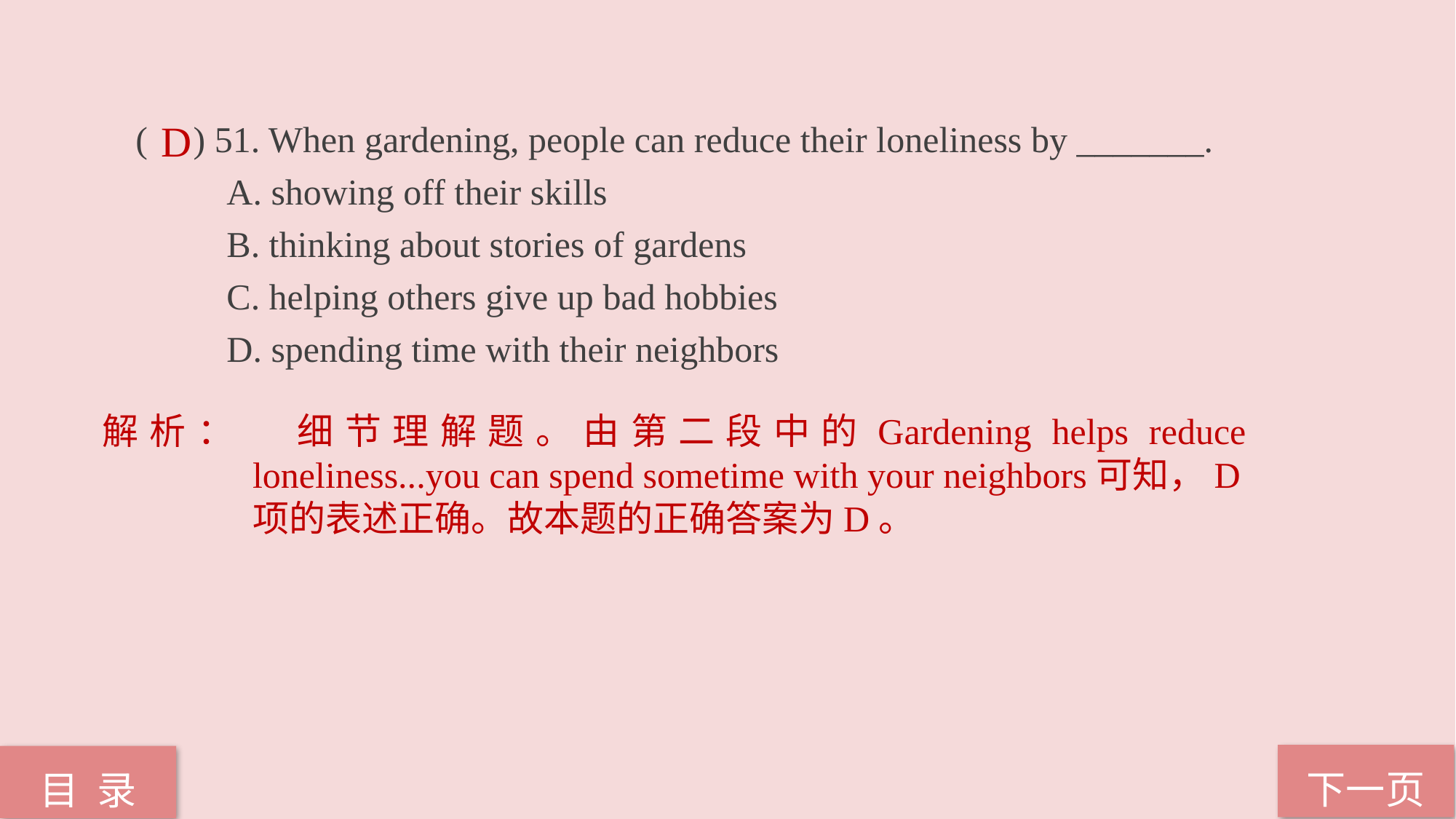

(     ) 51. When gardening, people can reduce their loneliness by _______.
          A. showing off their skills
          B. thinking about stories of gardens
          C. helping others give up bad hobbies
          D. spending time with their neighbors
D
解析：	细节理解题。由第二段中的Gardening helps reduce loneliness...you can spend sometime with your neighbors可知，D项的表述正确。故本题的正确答案为D。